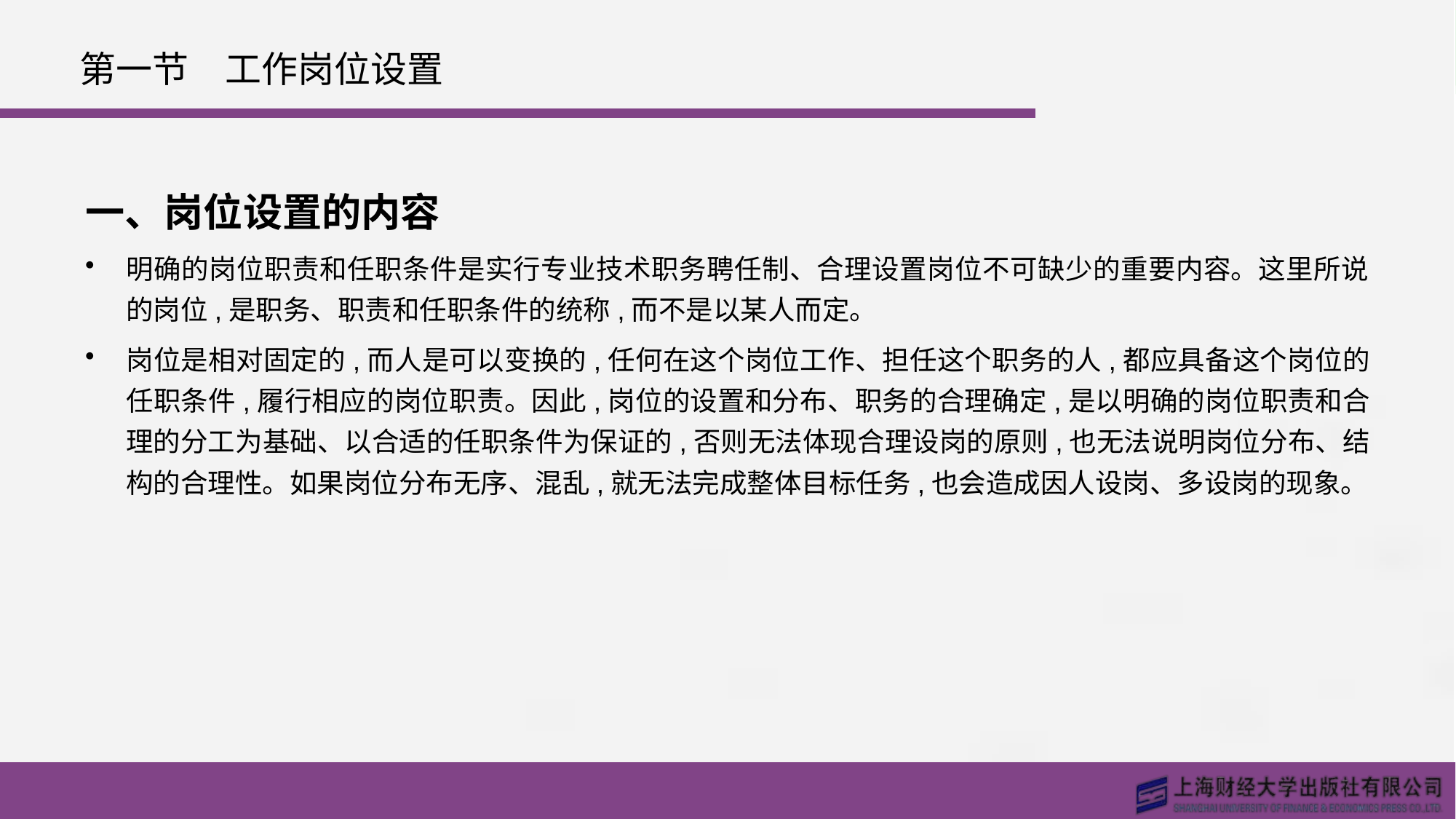

# 第一节　工作岗位设置
一、岗位设置的内容
明确的岗位职责和任职条件是实行专业技术职务聘任制、合理设置岗位不可缺少的重要内容。这里所说的岗位,是职务、职责和任职条件的统称,而不是以某人而定。
岗位是相对固定的,而人是可以变换的,任何在这个岗位工作、担任这个职务的人,都应具备这个岗位的任职条件,履行相应的岗位职责。因此,岗位的设置和分布、职务的合理确定,是以明确的岗位职责和合理的分工为基础、以合适的任职条件为保证的,否则无法体现合理设岗的原则,也无法说明岗位分布、结构的合理性。如果岗位分布无序、混乱,就无法完成整体目标任务,也会造成因人设岗、多设岗的现象。